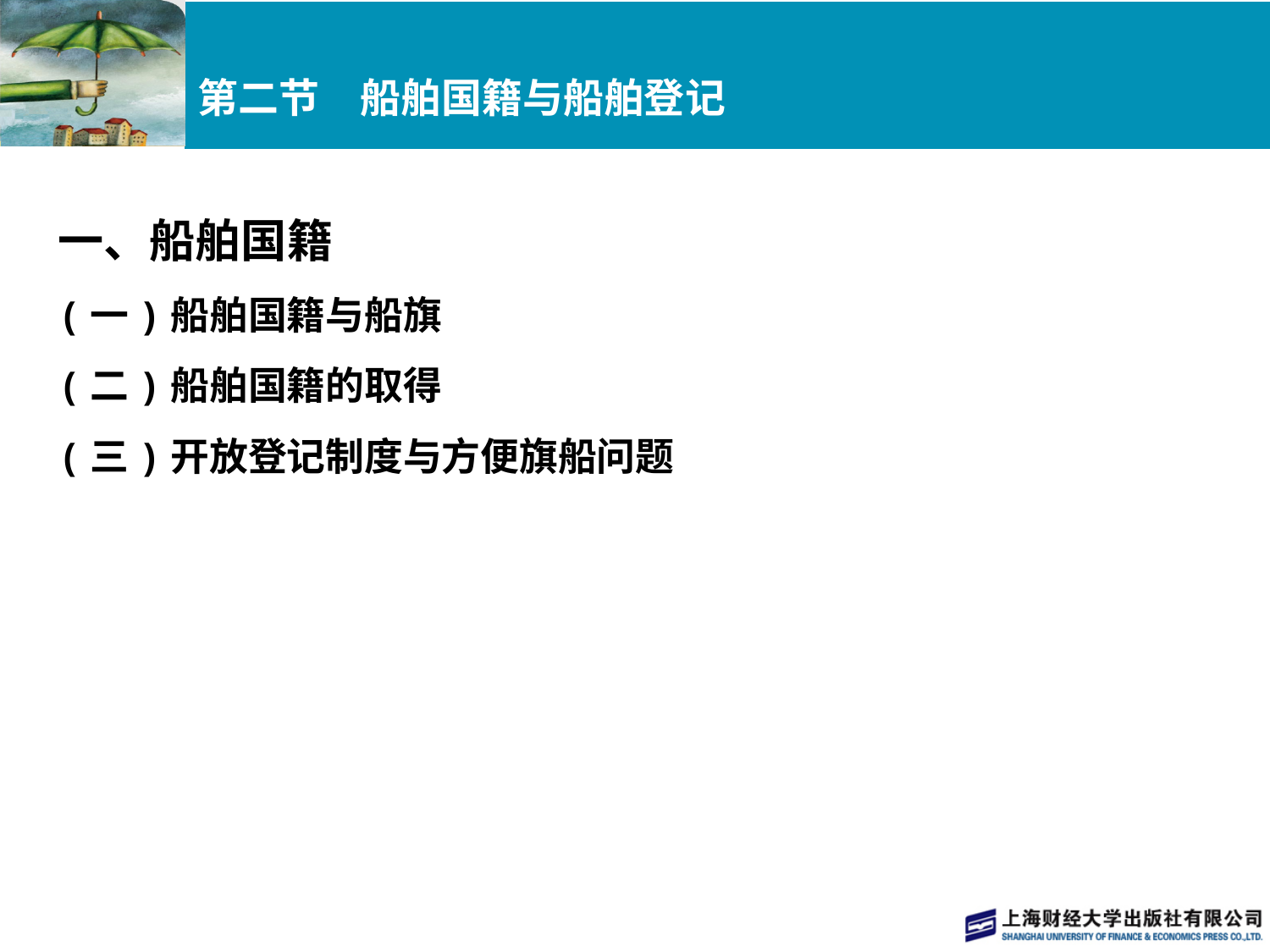

# 第二节　船舶国籍与船舶登记
一、船舶国籍
(一)船舶国籍与船旗
(二)船舶国籍的取得
(三)开放登记制度与方便旗船问题